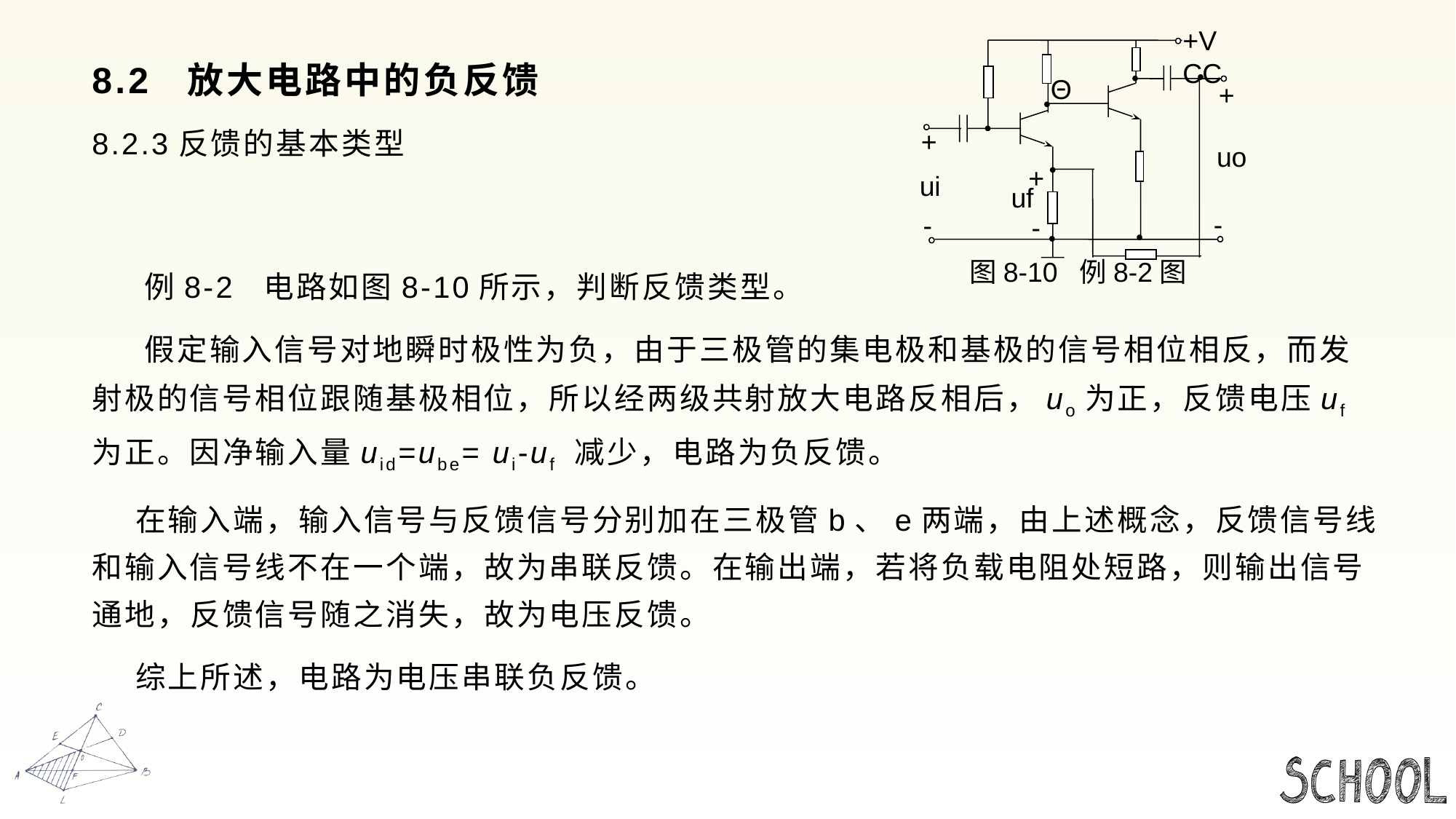

+VCC

Θ

+

+

uo

+

ui

uf

-

-

-

图8-10  例8-2图

# 8.2  放大电路中的负反馈
8.2.3反馈的基本类型
     例8-2  电路如图8-10所示，判断反馈类型。
     假定输入信号对地瞬时极性为负，由于三极管的集电极和基极的信号相位相反，而发射极的信号相位跟随基极相位，所以经两级共射放大电路反相后，uo为正，反馈电压uf为正。因净输入量uid=ube= ui-uf 减少，电路为负反馈。
    在输入端，输入信号与反馈信号分别加在三极管b、e两端，由上述概念，反馈信号线和输入信号线不在一个端，故为串联反馈。在输出端，若将负载电阻处短路，则输出信号通地，反馈信号随之消失，故为电压反馈。
    综上所述，电路为电压串联负反馈。